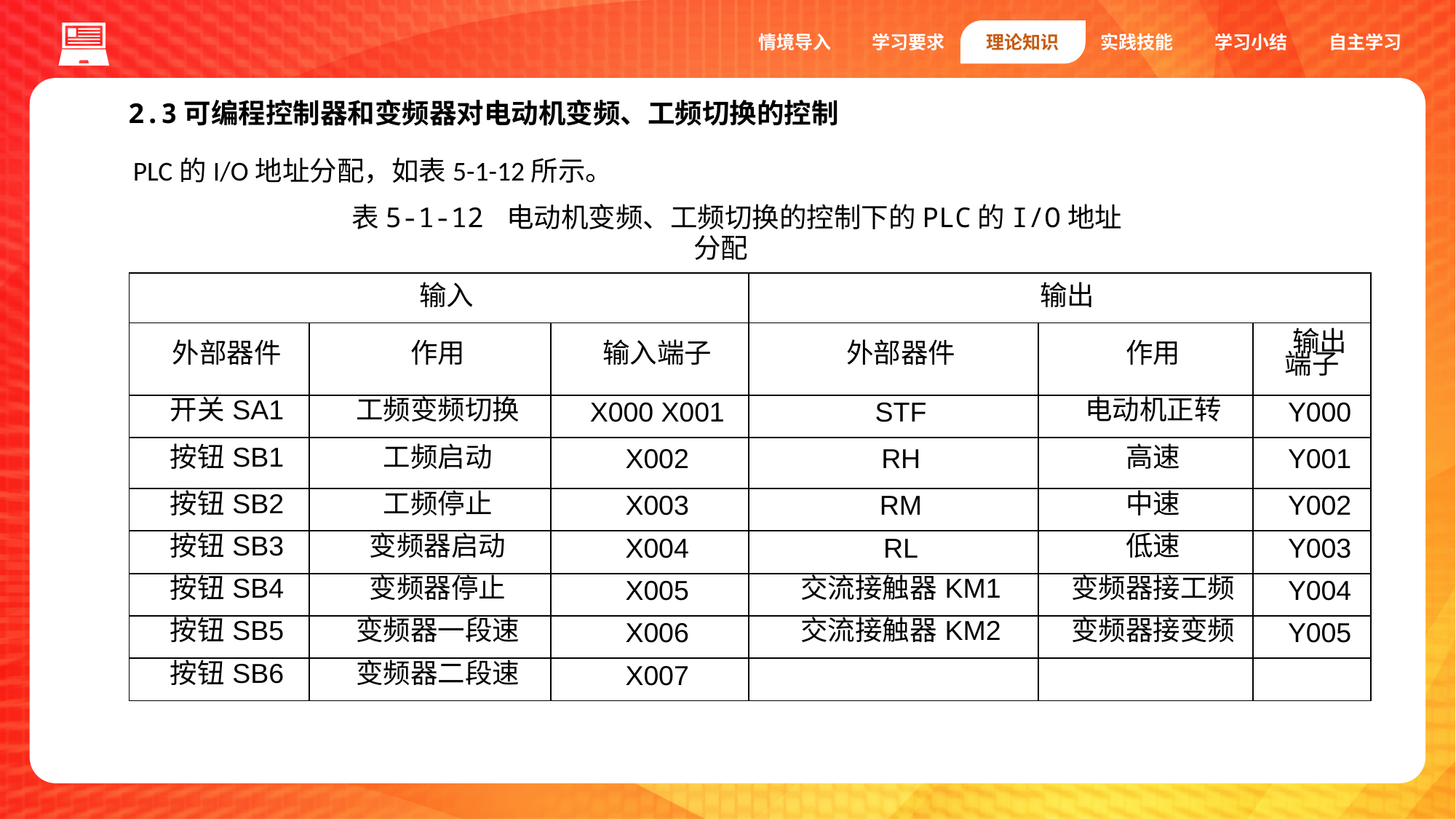

情境导入
学习要求
理论知识
实践技能
学习小结
自主学习

2.3可编程控制器和变频器对电动机变频、工频切换的控制
PLC的I/O地址分配，如表5-1-12所示。
1.编码器
表5-1-12 电动机变频、工频切换的控制下的PLC的I/O地址分配
| 输入 |  |  | 输出 |  |  |
| --- | --- | --- | --- | --- | --- |
| 外部器件 | 作用 | 输入端子 | 外部器件 | 作用 | 输出端子 |
| 开关SA1 | 工频变频切换 | X000 X001 | STF | 电动机正转 | Y000 |
| 按钮SB1 | 工频启动 | X002 | RH | 高速 | Y001 |
| 按钮SB2 | 工频停止 | X003 | RM | 中速 | Y002 |
| 按钮SB3 | 变频器启动 | X004 | RL | 低速 | Y003 |
| 按钮SB4 | 变频器停止 | X005 | 交流接触器KM1 | 变频器接工频 | Y004 |
| 按钮SB5 | 变频器一段速 | X006 | 交流接触器KM2 | 变频器接变频 | Y005 |
| 按钮SB6 | 变频器二段速 | X007 |  |  |  |